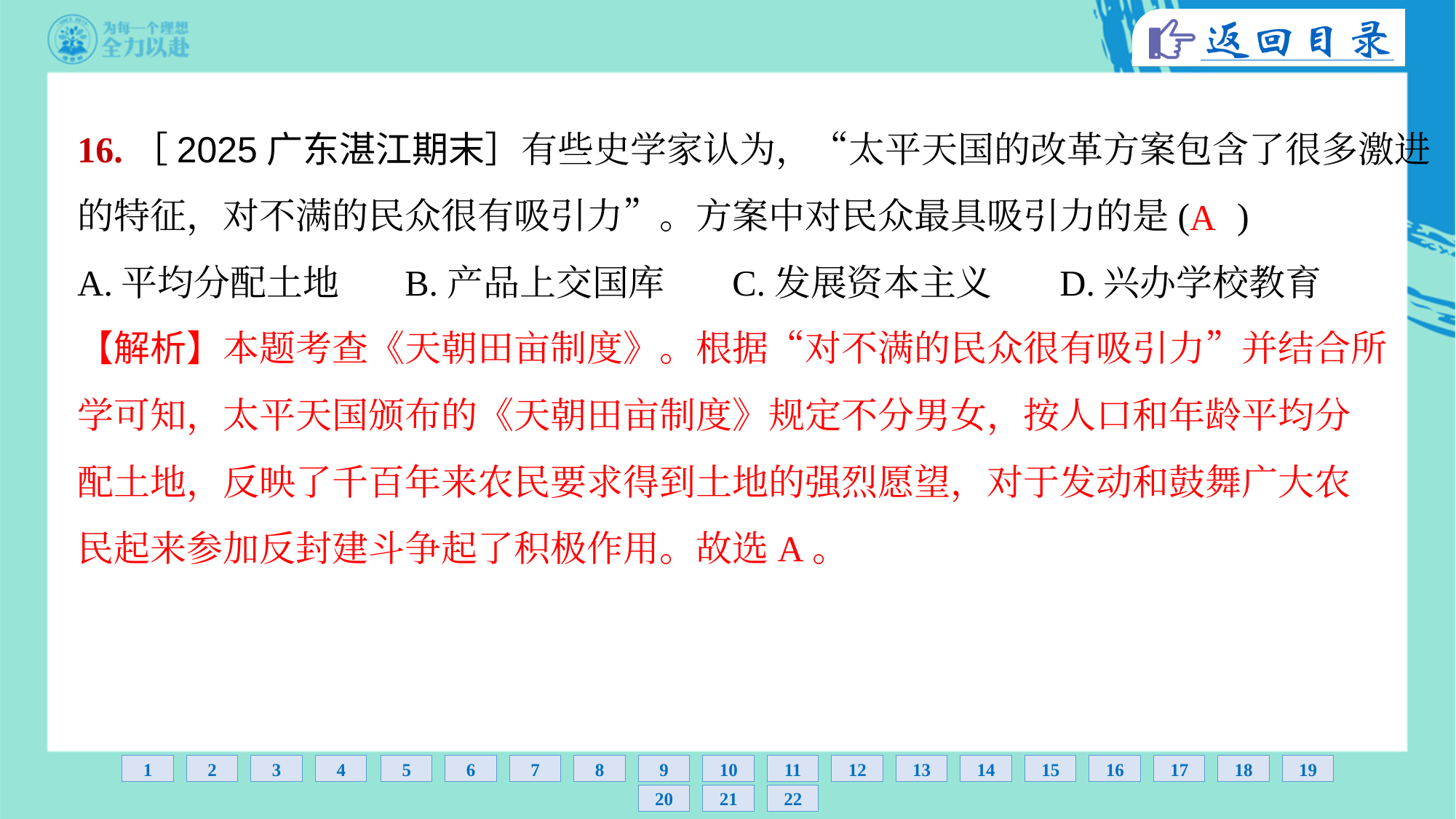

16.［2025广东湛江期末］有些史学家认为，“太平天国的改革方案包含了很多激进
的特征，对不满的民众很有吸引力”。方案中对民众最具吸引力的是(     )
A
A.平均分配土地	B.产品上交国库	C.发展资本主义	D.兴办学校教育
【解析】本题考查《天朝田亩制度》。根据“对不满的民众很有吸引力”并结合所
学可知，太平天国颁布的《天朝田亩制度》规定不分男女，按人口和年龄平均分
配土地，反映了千百年来农民要求得到土地的强烈愿望，对于发动和鼓舞广大农
民起来参加反封建斗争起了积极作用。故选A。